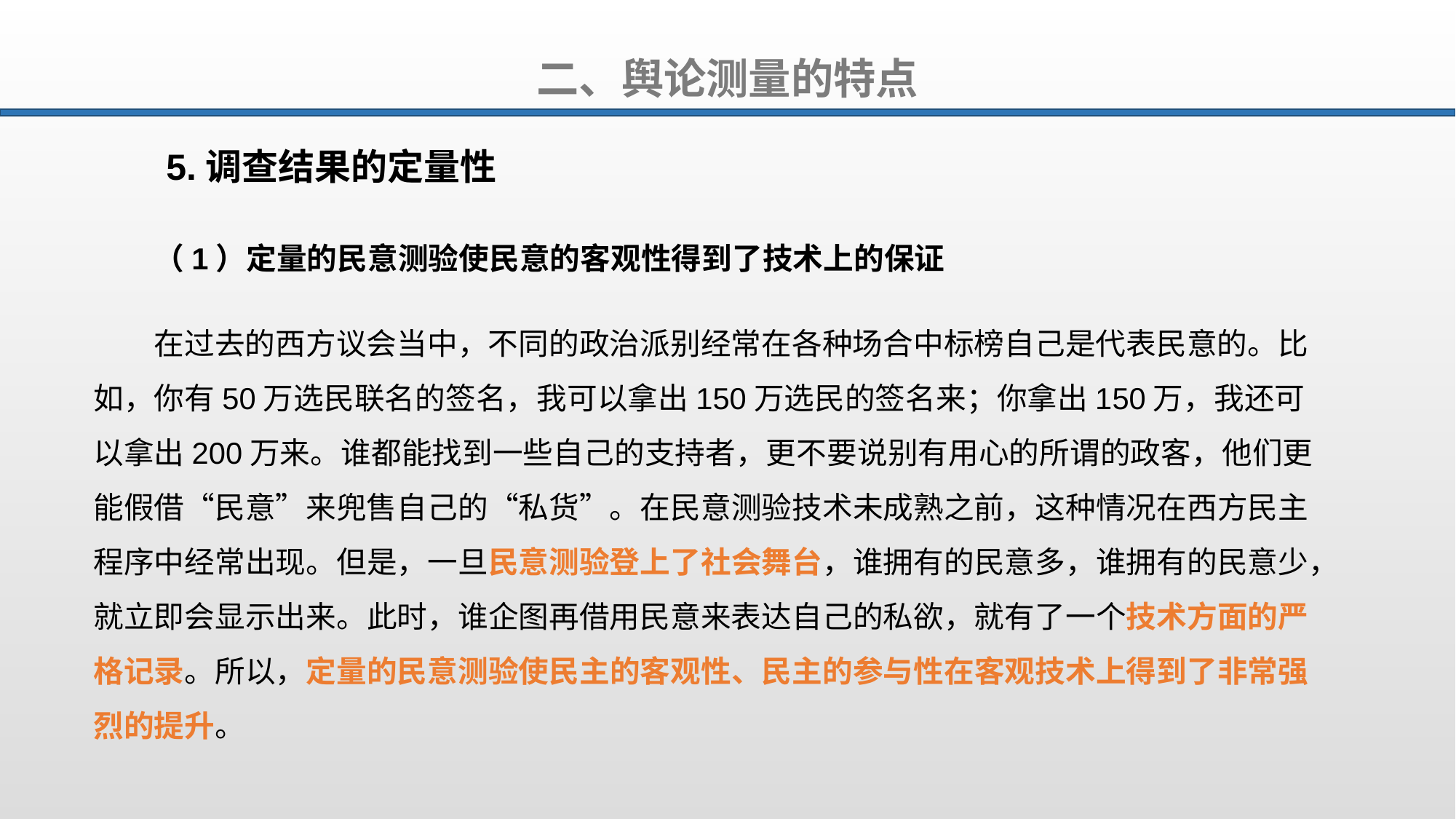

二、舆论测量的特点

5.调查结果的定量性
（1）定量的民意测验使民意的客观性得到了技术上的保证
在过去的西方议会当中，不同的政治派别经常在各种场合中标榜自己是代表民意的。比如，你有50万选民联名的签名，我可以拿出150万选民的签名来；你拿出150万，我还可以拿出200万来。谁都能找到一些自己的支持者，更不要说别有用心的所谓的政客，他们更能假借“民意”来兜售自己的“私货”。在民意测验技术未成熟之前，这种情况在西方民主程序中经常出现。但是，一旦民意测验登上了社会舞台，谁拥有的民意多，谁拥有的民意少，就立即会显示出来。此时，谁企图再借用民意来表达自己的私欲，就有了一个技术方面的严格记录。所以，定量的民意测验使民主的客观性、民主的参与性在客观技术上得到了非常强烈的提升。